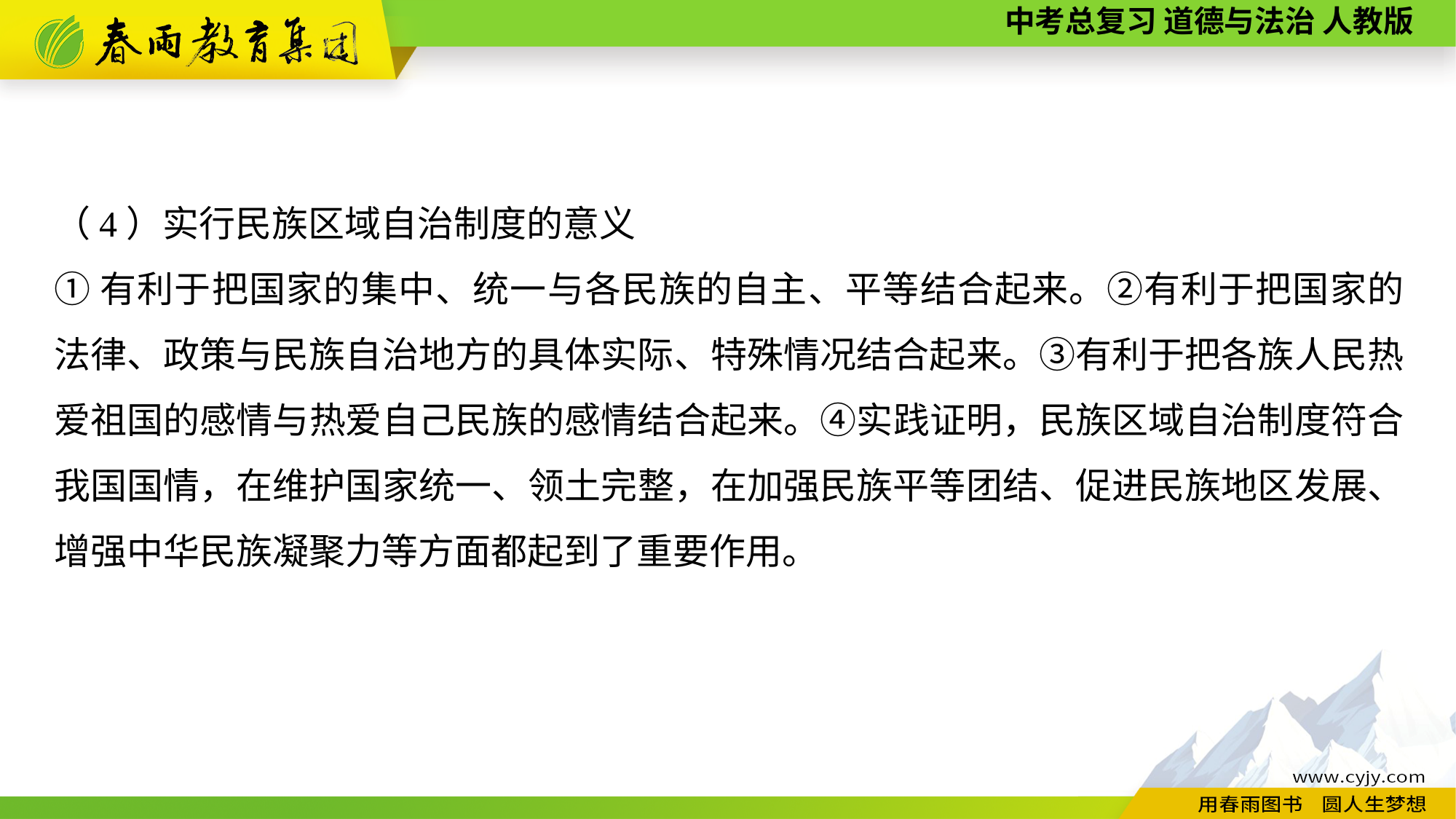

（4）实行民族区域自治制度的意义
①有利于把国家的集中、统一与各民族的自主、平等结合起来。②有利于把国家的法律、政策与民族自治地方的具体实际、特殊情况结合起来。③有利于把各族人民热爱祖国的感情与热爱自己民族的感情结合起来。④实践证明，民族区域自治制度符合我国国情，在维护国家统一、领土完整，在加强民族平等团结、促进民族地区发展、增强中华民族凝聚力等方面都起到了重要作用。